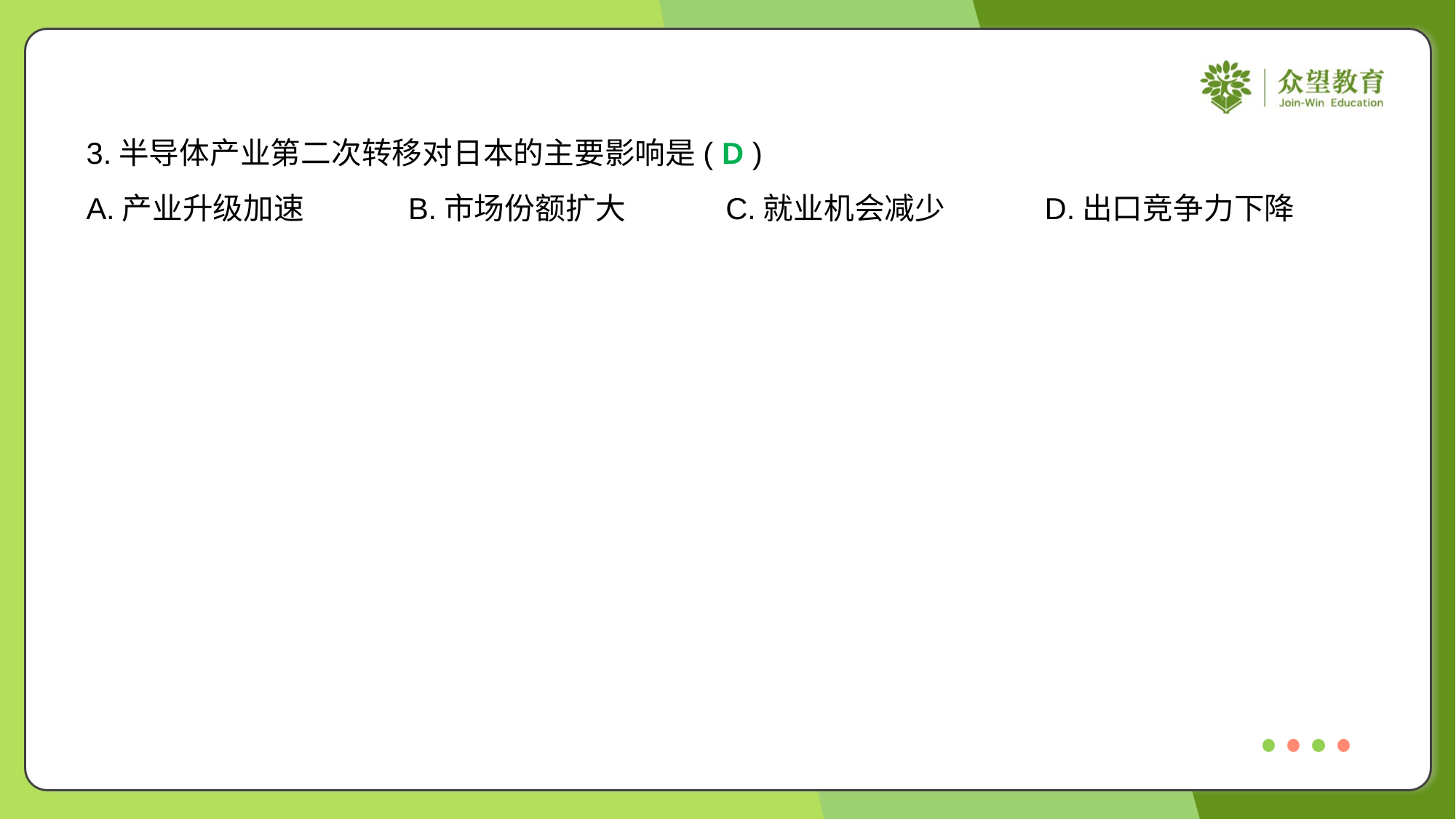

3.半导体产业第二次转移对日本的主要影响是(     )
D
A.产业升级加速	B.市场份额扩大	C.就业机会减少	D.出口竞争力下降